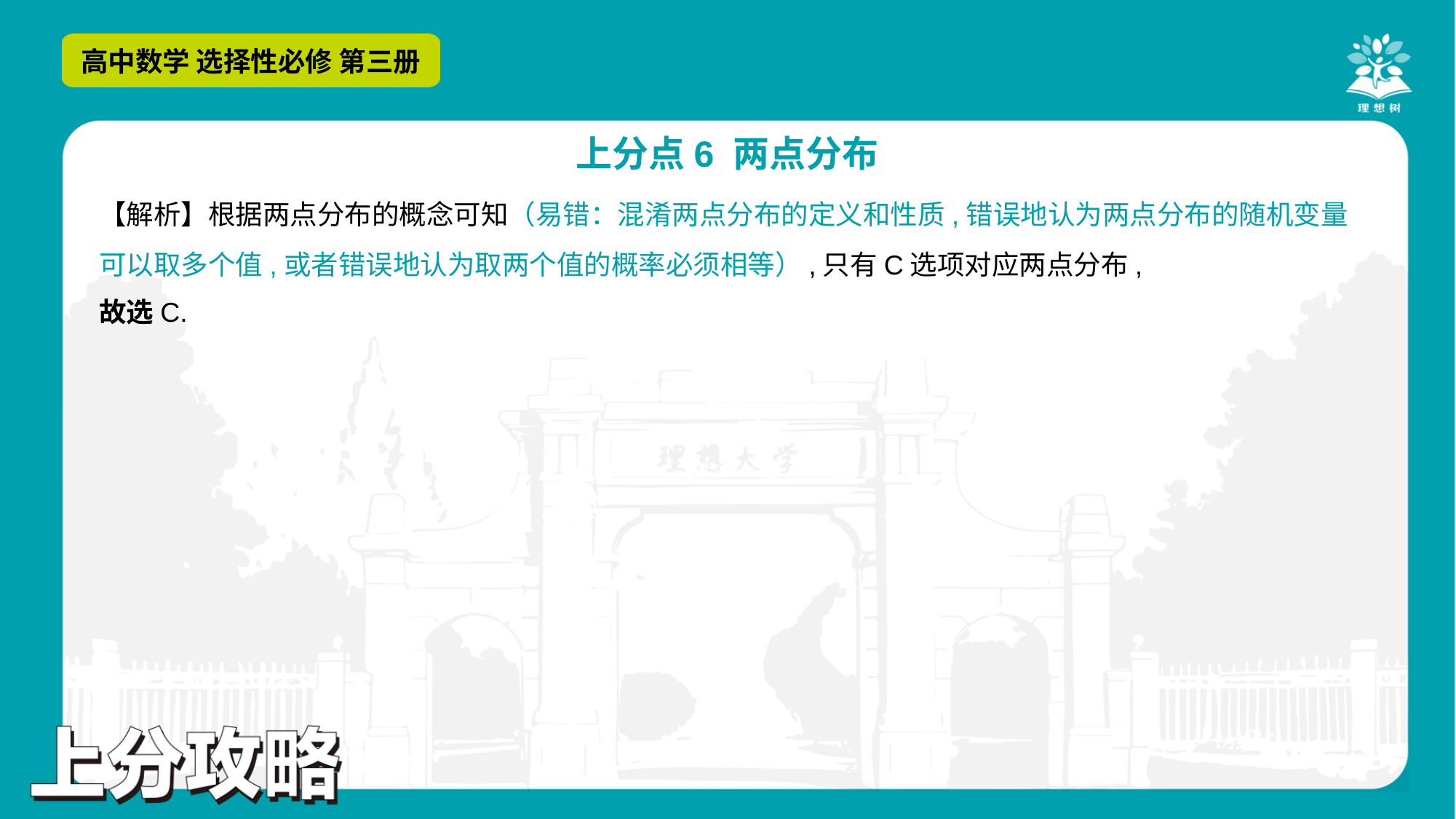

【解析】根据两点分布的概念可知（易错：混淆两点分布的定义和性质,错误地认为两点分布的随机变量
可以取多个值,或者错误地认为取两个值的概率必须相等）,只有C选项对应两点分布,
故选C.